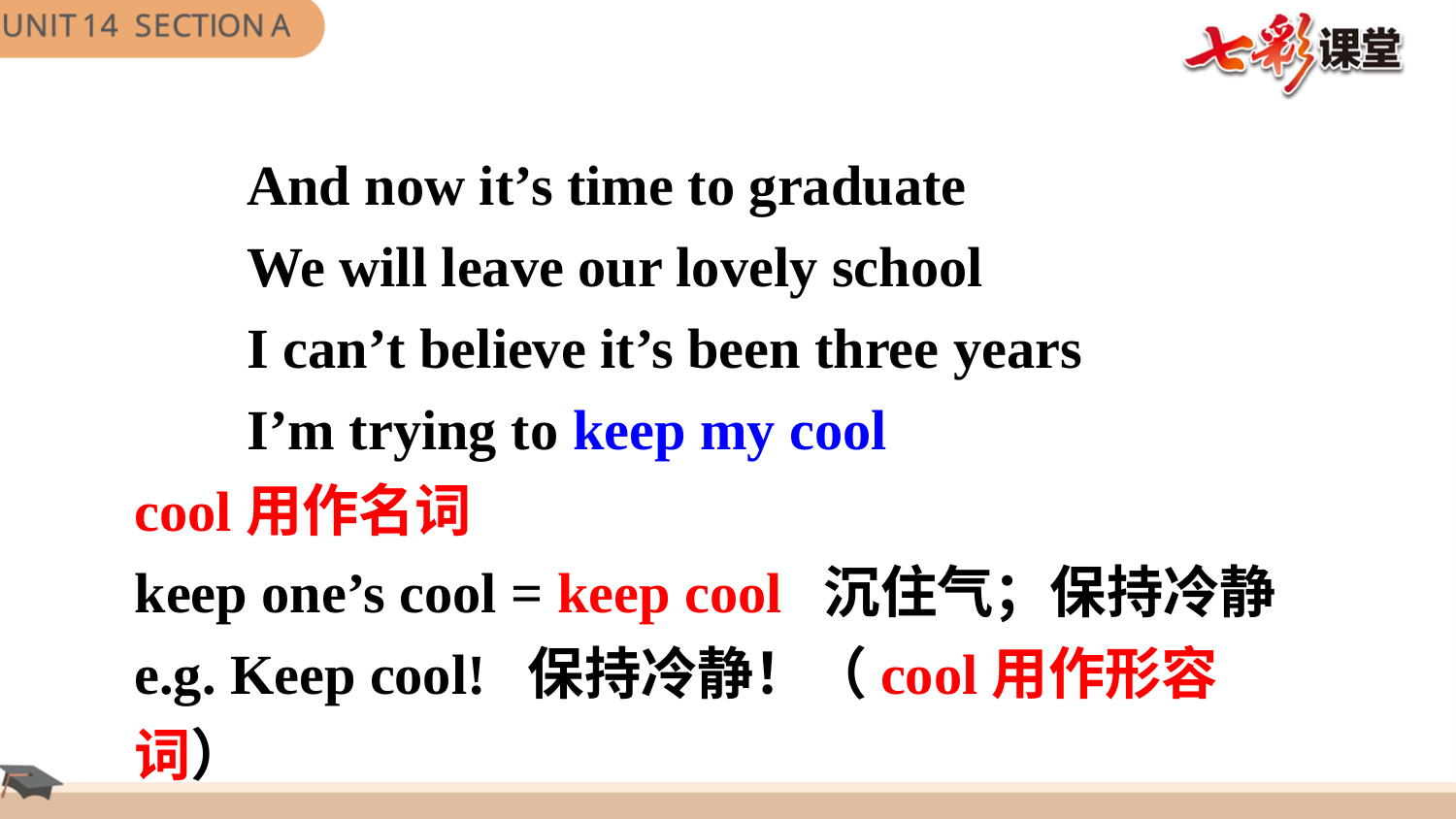

And now it’s time to graduate
        We will leave our lovely school
        I can’t believe it’s been three years
        I’m trying to keep my cool
cool用作名词
keep one’s cool = keep cool  沉住气；保持冷静
e.g. Keep cool!  保持冷静！（cool用作形容词）